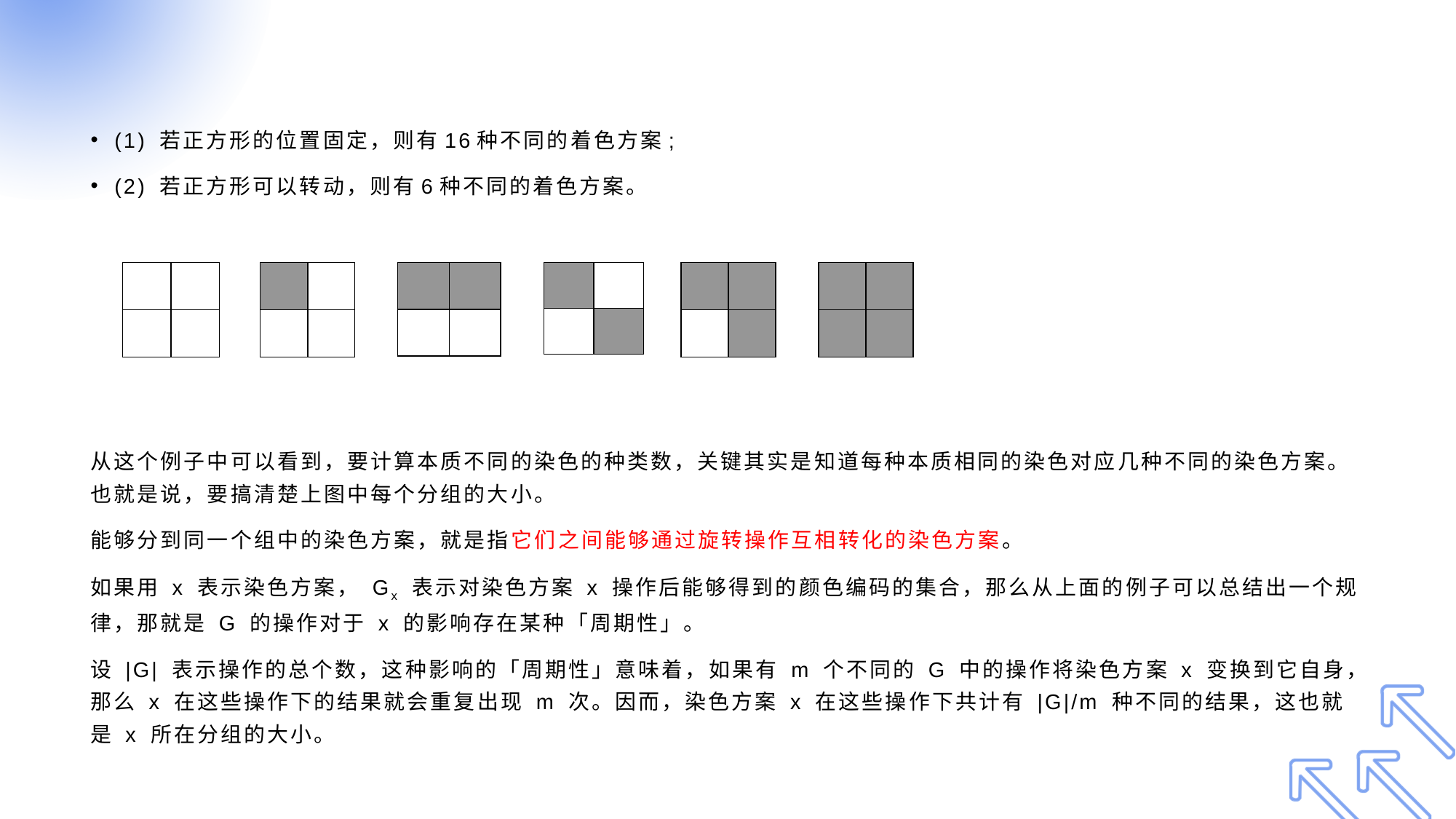

#
(1) 若正方形的位置固定，则有16种不同的着色方案;
(2) 若正方形可以转动，则有6种不同的着色方案。

从这个例子中可以看到，要计算本质不同的染色的种类数，关键其实是知道每种本质相同的染色对应几种不同的染色方案。也就是说，要搞清楚上图中每个分组的大小。
能够分到同一个组中的染色方案，就是指它们之间能够通过旋转操作互相转化的染色方案。
如果用 x 表示染色方案， Gx 表示对染色方案 x 操作后能够得到的颜色编码的集合，那么从上面的例子可以总结出一个规律，那就是 G 的操作对于 x 的影响存在某种「周期性」。
设 |G| 表示操作的总个数，这种影响的「周期性」意味着，如果有 m 个不同的 G 中的操作将染色方案 x 变换到它自身，那么 x 在这些操作下的结果就会重复出现 m 次。因而，染色方案 x 在这些操作下共计有 |G|/m 种不同的结果，这也就是 x 所在分组的大小。